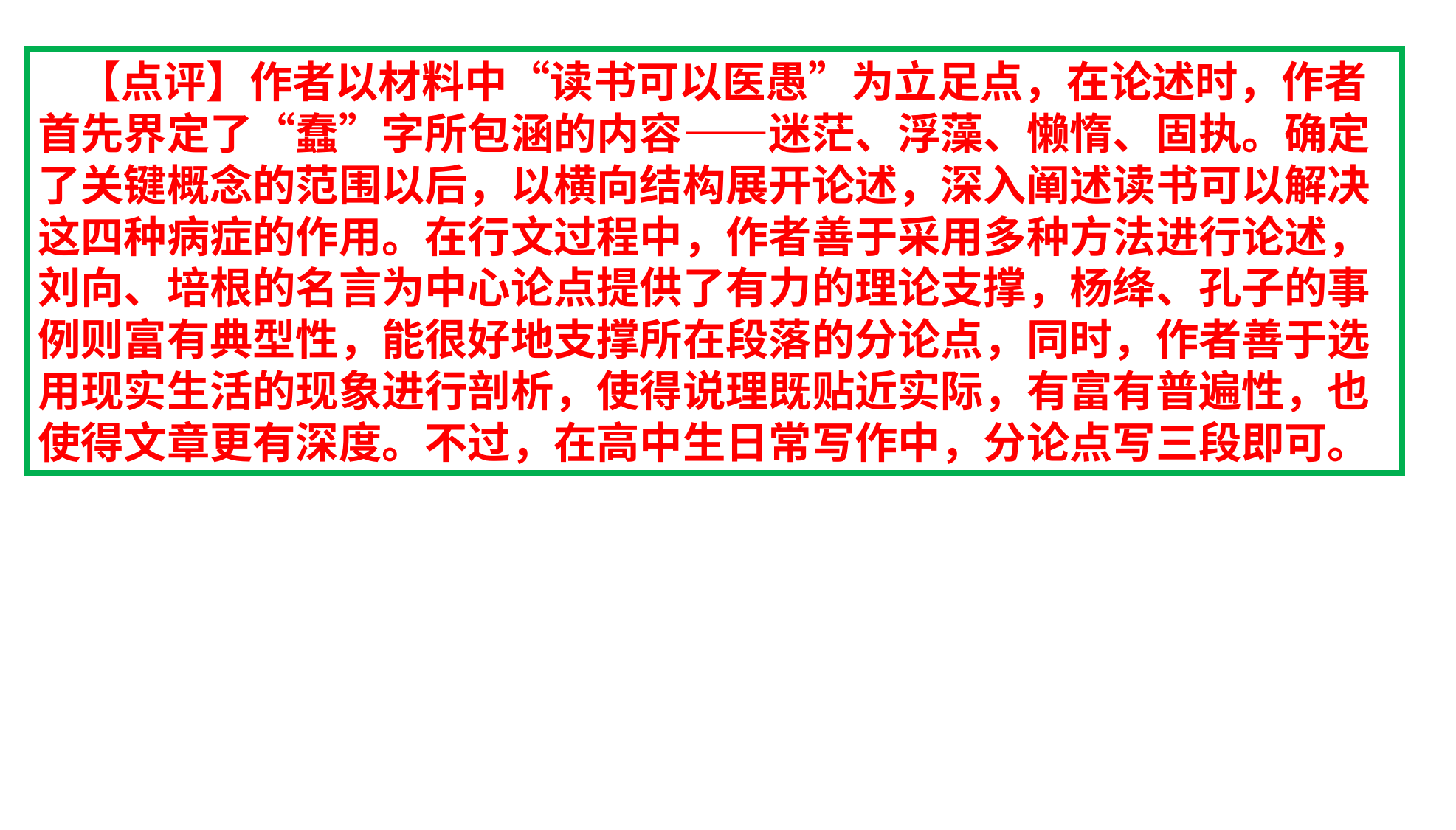

【点评】作者以材料中“读书可以医愚”为立足点，在论述时，作者首先界定了“蠢”字所包涵的内容——迷茫、浮藻、懒惰、固执。确定了关键概念的范围以后，以横向结构展开论述，深入阐述读书可以解决这四种病症的作用。在行文过程中，作者善于采用多种方法进行论述，刘向、培根的名言为中心论点提供了有力的理论支撑，杨绛、孔子的事例则富有典型性，能很好地支撑所在段落的分论点，同时，作者善于选用现实生活的现象进行剖析，使得说理既贴近实际，有富有普遍性，也使得文章更有深度。不过，在高中生日常写作中，分论点写三段即可。